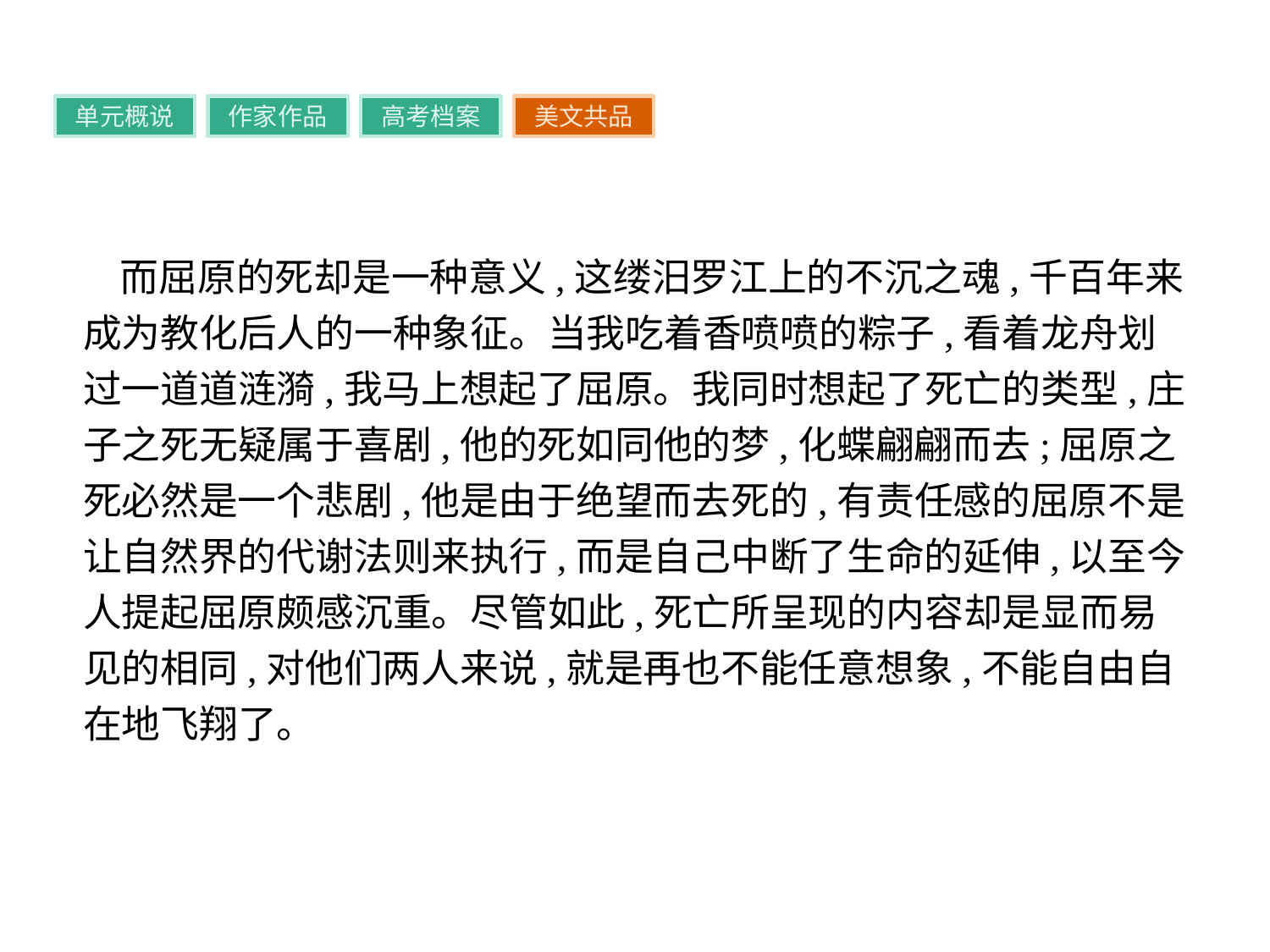

单元概说
作家作品
高考档案
美文共品
而屈原的死却是一种意义,这缕汨罗江上的不沉之魂,千百年来成为教化后人的一种象征。当我吃着香喷喷的粽子,看着龙舟划过一道道涟漪,我马上想起了屈原。我同时想起了死亡的类型,庄子之死无疑属于喜剧,他的死如同他的梦,化蝶翩翩而去;屈原之死必然是一个悲剧,他是由于绝望而去死的,有责任感的屈原不是让自然界的代谢法则来执行,而是自己中断了生命的延伸,以至今人提起屈原颇感沉重。尽管如此,死亡所呈现的内容却是显而易见的相同,对他们两人来说,就是再也不能任意想象,不能自由自在地飞翔了。